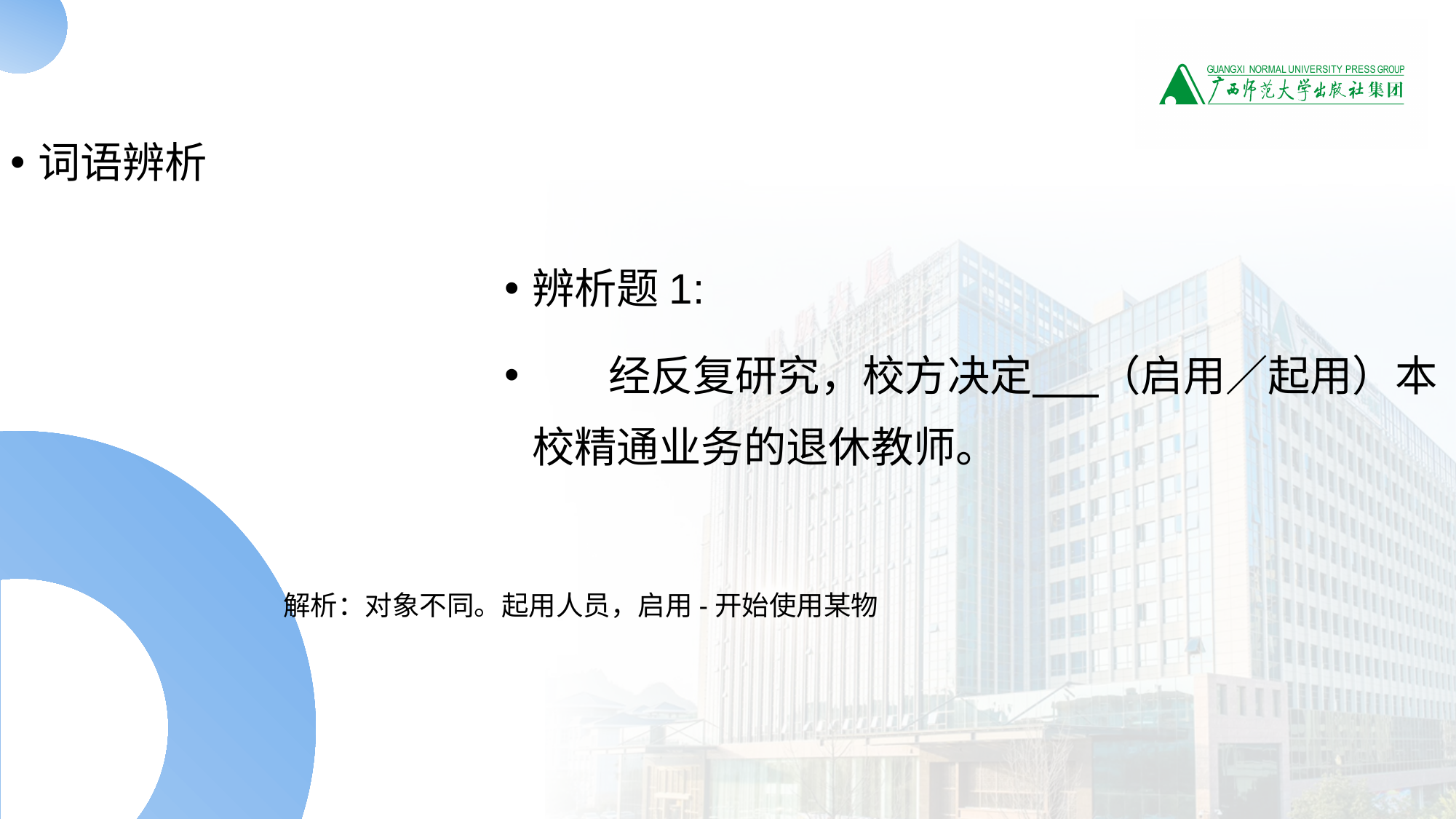

词语辨析
辨析题1:
       经反复研究，校方决定       （启用／起用）本校精通业务的退休教师。
解析：对象不同。起用人员，启用-开始使用某物